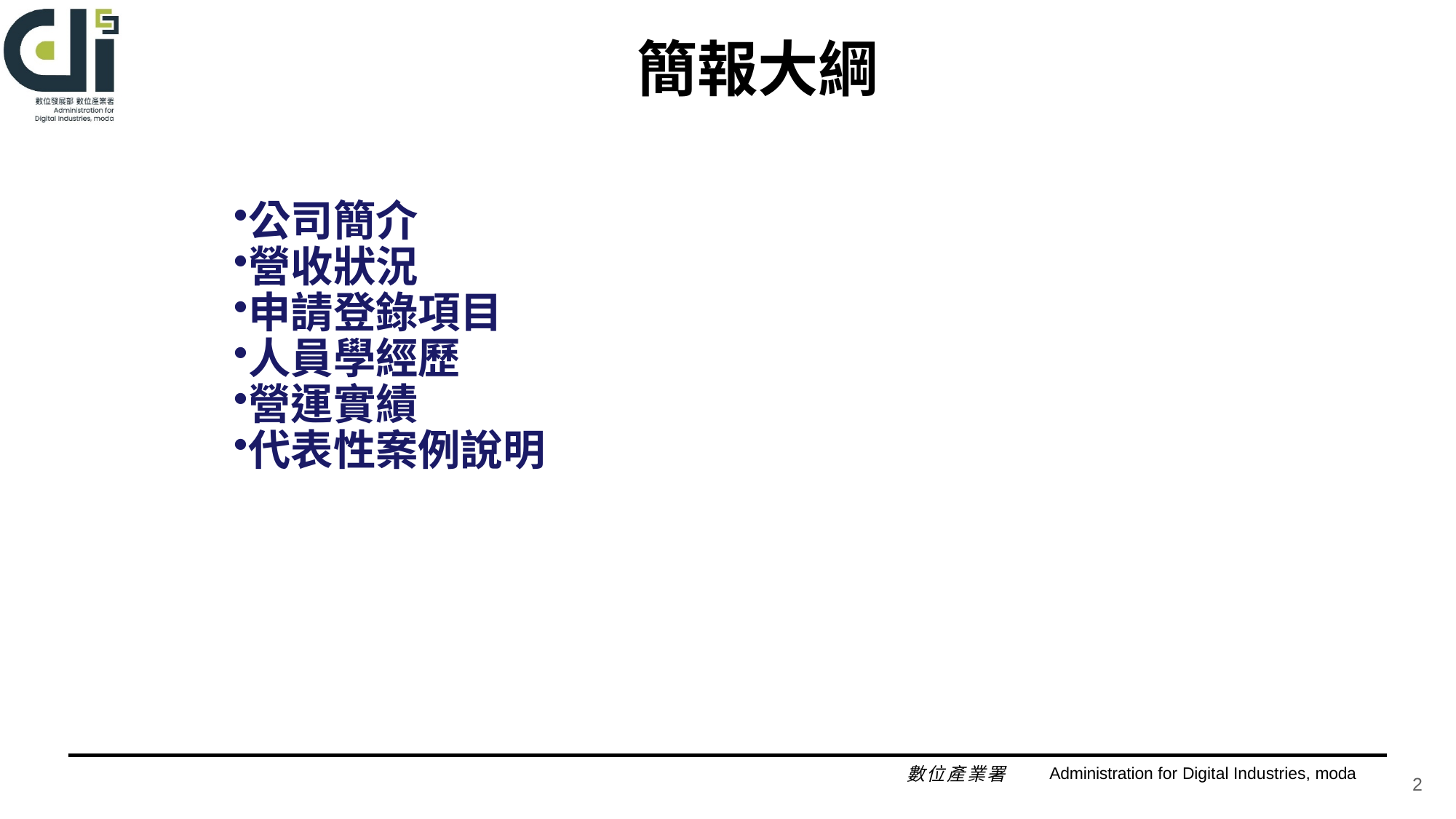

# 簡報大綱
公司簡介
營收狀況
申請登錄項目
人員學經歷
營運實績
代表性案例說明
Administration for Digital Industries, moda
2